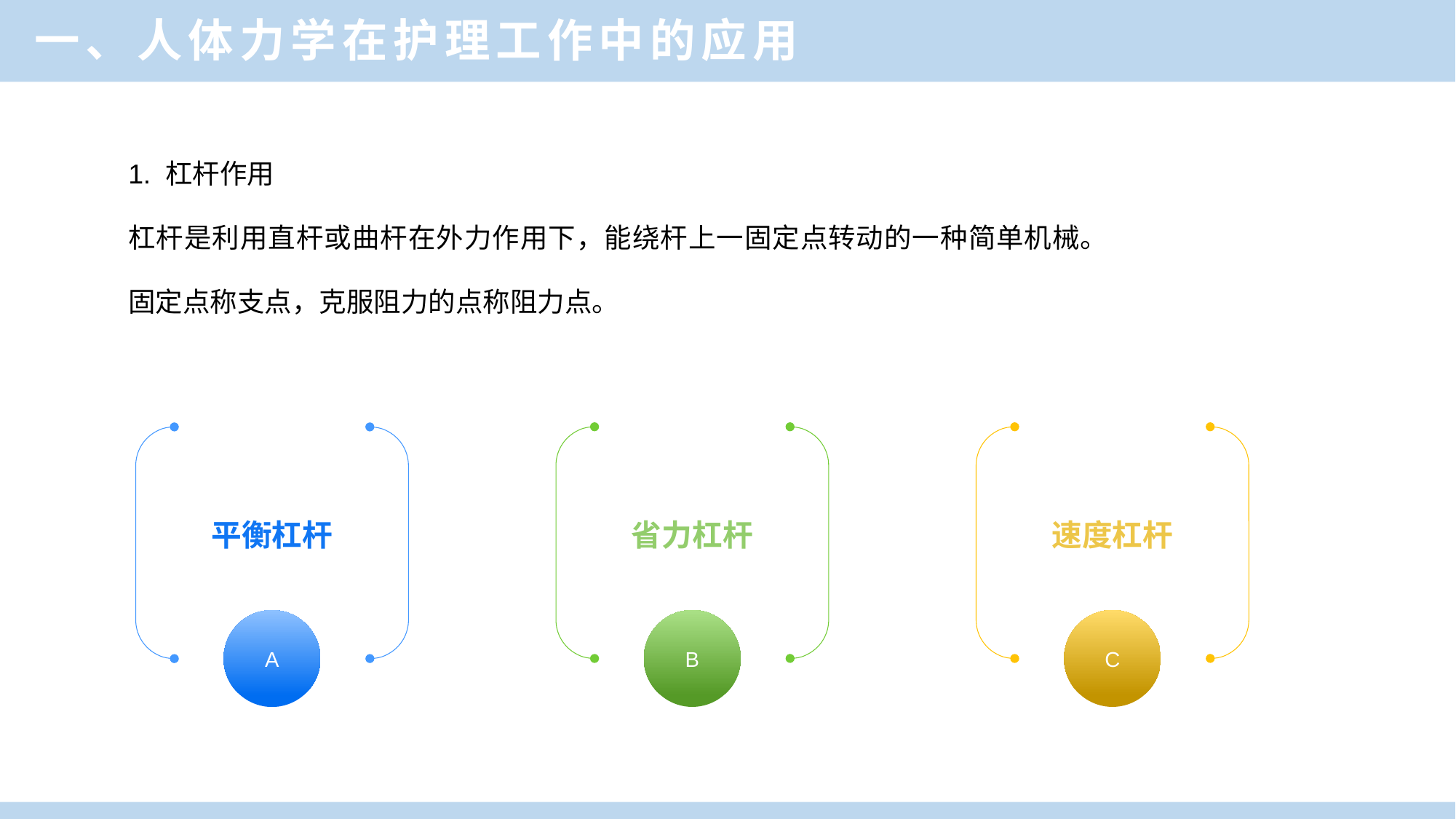

一、人体力学在护理工作中的应用
LOREM IPSUM DOLOR
1. 杠杆作用
杠杆是利用直杆或曲杆在外力作用下，能绕杆上一固定点转动的一种简单机械。
固定点称支点，克服阻力的点称阻力点。
省力杠杆
速度杠杆
平衡杠杆
B
C
A